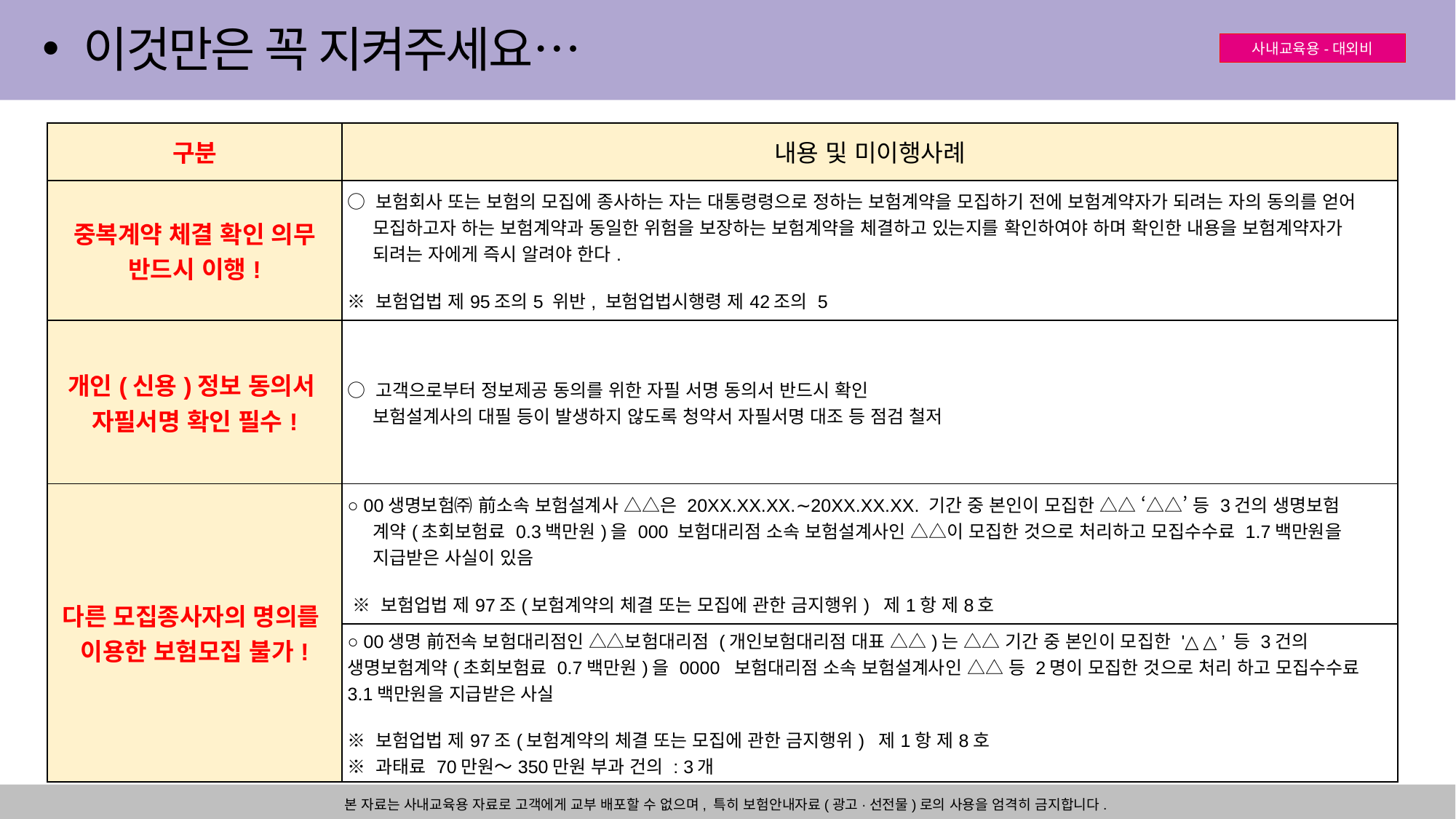

이것만은 꼭 지켜주세요…
| 구분 | 내용 및 미이행사례 |
| --- | --- |
| 중복계약 체결 확인 의무 반드시 이행! | ○ 보험회사 또는 보험의 모집에 종사하는 자는 대통령령으로 정하는 보험계약을 모집하기 전에 보험계약자가 되려는 자의 동의를 얻어 모집하고자 하는 보험계약과 동일한 위험을 보장하는 보험계약을 체결하고 있는지를 확인하여야 하며 확인한 내용을 보험계약자가 되려는 자에게 즉시 알려야 한다. ※ 보험업법 제95조의5 위반, 보험업법시행령 제42조의 5 |
| 개인(신용)정보 동의서 자필서명 확인 필수! | ○ 고객으로부터 정보제공 동의를 위한 자필 서명 동의서 반드시 확인 보험설계사의 대필 등이 발생하지 않도록 청약서 자필서명 대조 등 점검 철저 |
| 다른 모집종사자의 명의를 이용한 보험모집 불가! | ○ 00생명보험㈜ 前소속 보험설계사 △△은 20XX.XX.XX.∼20XX.XX.XX. 기간 중 본인이 모집한 △△ ‘△△’ 등 3건의 생명보험 계약(초회보험료 0.3백만원)을 000 보험대리점 소속 보험설계사인 △△이 모집한 것으로 처리하고 모집수수료 1.7백만원을 지급받은 사실이 있음 ※ 보험업법 제97조(보험계약의 체결 또는 모집에 관한 금지행위) 제1항 제8호 |
|  | ○ 00생명 前전속 보험대리점인 △△보험대리점 (개인보험대리점 대표 △△)는 △△ 기간 중 본인이 모집한 '△△’ 등 3건의 생명보험계약(초회보험료 0.7백만원)을 0000 보험대리점 소속 보험설계사인 △△ 등 2명이 모집한 것으로 처리 하고 모집수수료 3.1백만원을 지급받은 사실 ※ 보험업법 제97조(보험계약의 체결 또는 모집에 관한 금지행위) 제1항 제8호 ※ 과태료 70만원～350만원 부과 건의 : 3개 |